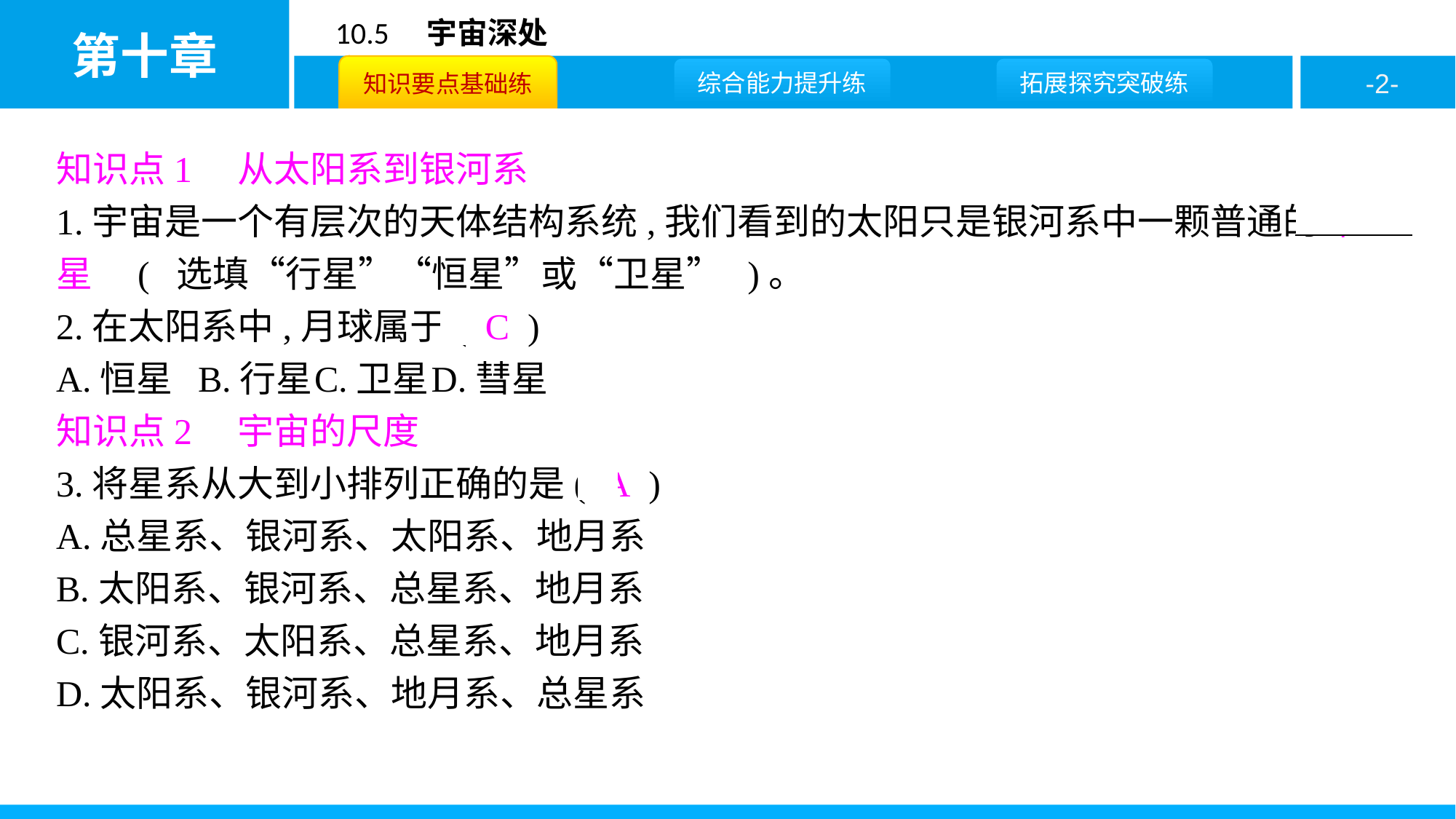

知识点1　从太阳系到银河系
1.宇宙是一个有层次的天体结构系统,我们看到的太阳只是银河系中一颗普通的  恒星　(  选填“行星”“恒星”或“卫星”  )。
2.在太阳系中,月球属于(  C  )
A.恒星	B.行星	C.卫星	D.彗星
知识点2　宇宙的尺度
3.将星系从大到小排列正确的是(  A  )
A.总星系、银河系、太阳系、地月系
B.太阳系、银河系、总星系、地月系
C.银河系、太阳系、总星系、地月系
D.太阳系、银河系、地月系、总星系